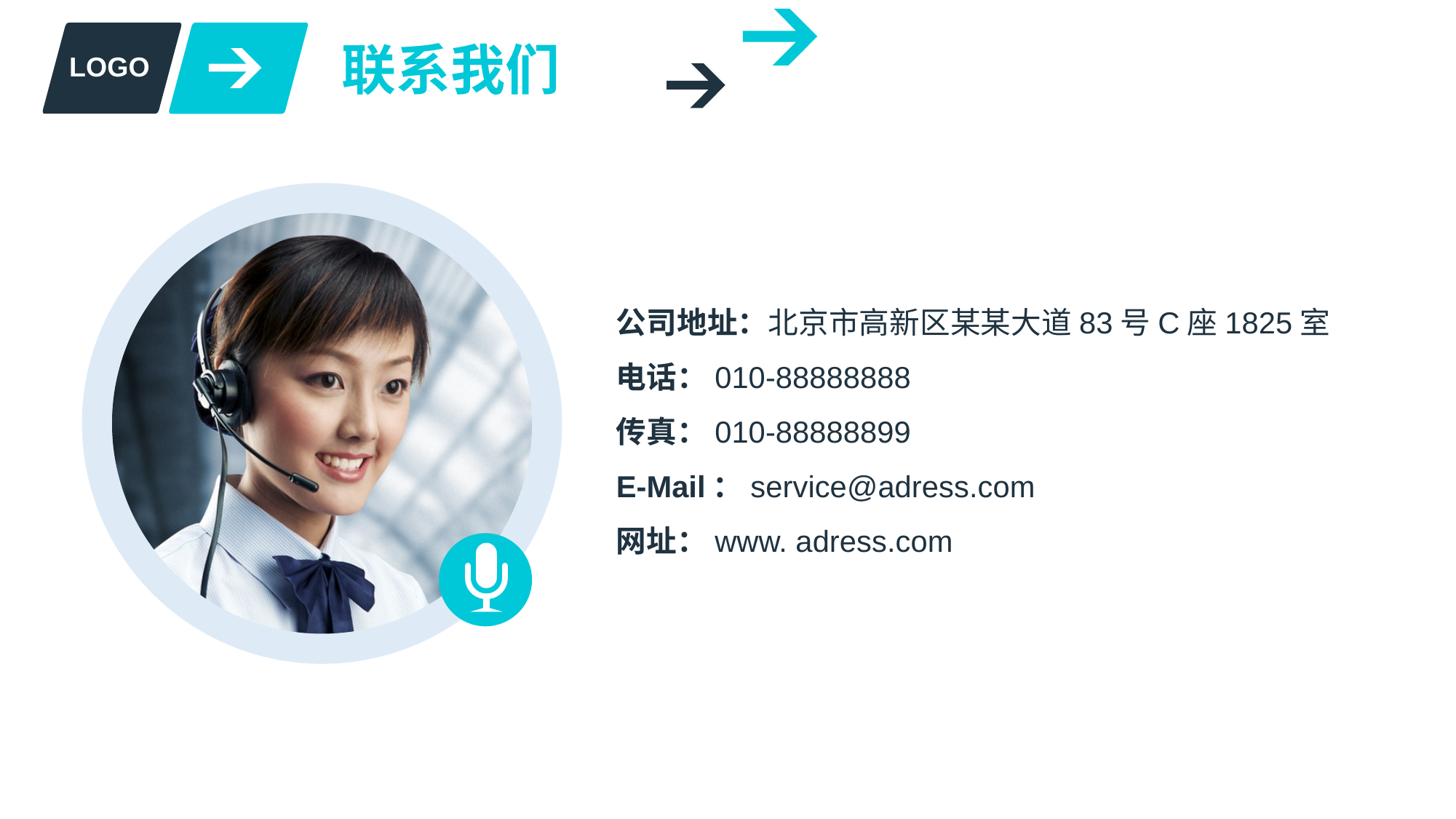

联系我们
LOGO

公司地址：北京市高新区某某大道83号C座1825室
电话：010-88888888
传真：010-88888899
E-Mail：service@adress.com
网址：www. adress.com